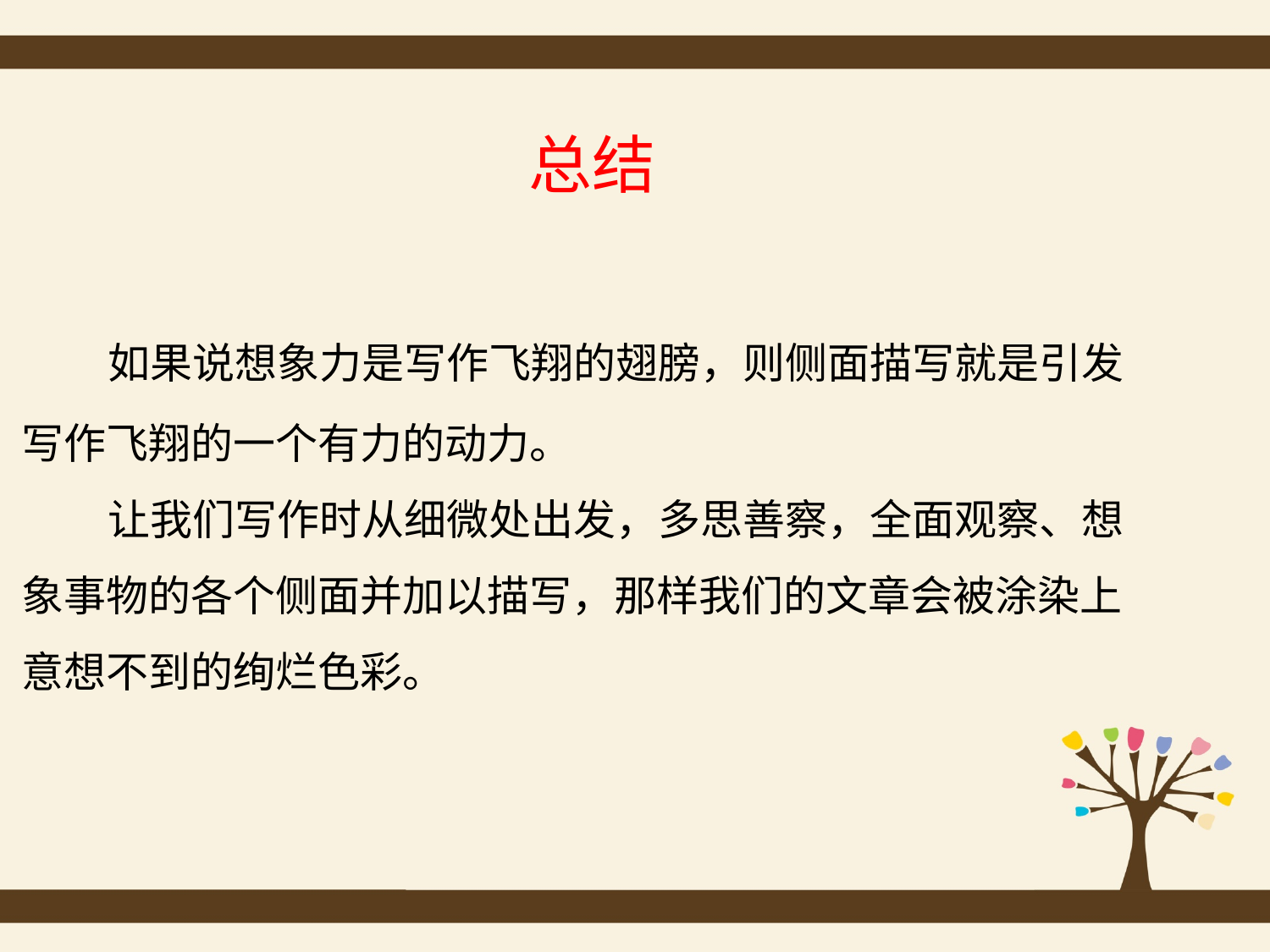

总结

     如果说想象力是写作飞翔的翅膀，则侧面描写就是引发写作飞翔的一个有力的动力。
        让我们写作时从细微处出发，多思善察，全面观察、想象事物的各个侧面并加以描写，那样我们的文章会被涂染上意想不到的绚烂色彩。